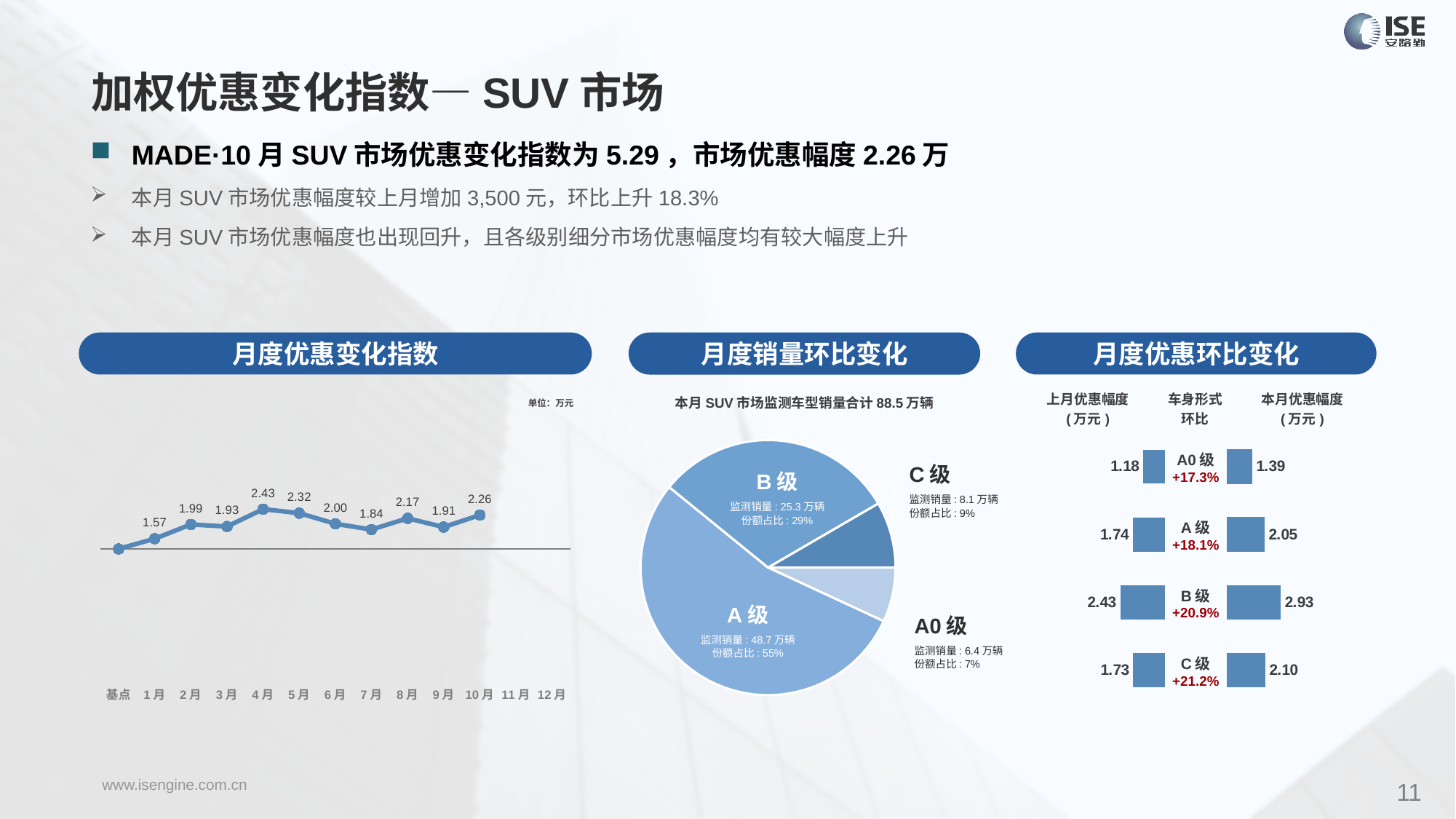

加权优惠变化指数—SUV市场
MADE·10月SUV市场优惠变化指数为5.29，市场优惠幅度2.26万
本月SUV市场优惠幅度较上月增加3,500元，环比上升18.3%
本月SUV市场优惠幅度也出现回升，且各级别细分市场优惠幅度均有较大幅度上升
月度优惠变化指数

月度优惠环比变化

月度销量环比变化

### Chart

| Category | Y2022 |
|---|---|
| 基点 | 0.0 |
| 1月 | 1.6 |
| 2月 | 3.82 |
| 3月 | 3.5 |
| 4月 | 6.21 |
| 5月 | 5.59 |
| 6月 | 3.92 |
| 7月 | 3.03 |
| 8月 | 4.78 |
| 9月 | 3.41 |
| 10月 | 5.29 |
| 11月 | None |
| 12月 | None |
本月SUV市场监测车型销量合计88.5万辆
| 上月优惠幅度 (万元) | 车身形式 环比 | 本月优惠幅度 (万元) |
| --- | --- | --- |
单位：万元

### Chart

| Category | 细分市场 |
|---|---|
| A0级 | 61981.0 |
| A级 | 484144.0 |
| B级 | 275945.0 |
| C级 | 75123.0 |
| A0级 +17.3% |
| --- |
| A级 +18.1% |
| B级 +20.9% |
| C级 +21.2% |

### Chart

| Category | 成交均价 |
|---|---|
| A0 | 1.18 |
| A | 1.74 |
| B | 2.43 |
| C | 1.73 |

### Chart

| Category | 金额 |
|---|---|
| A0 | 1.3859776284264669 |
| A | 2.052101552368535 |
| B | 2.9334347582399696 |
| C | 2.095486675054591 |
C级
监测销量: 8.1万辆
份额占比: 9%
B级
监测销量: 25.3万辆
份额占比: 29%
A级
监测销量: 48.7万辆
份额占比: 55%
A0级
监测销量: 6.4万辆
份额占比: 7%
11